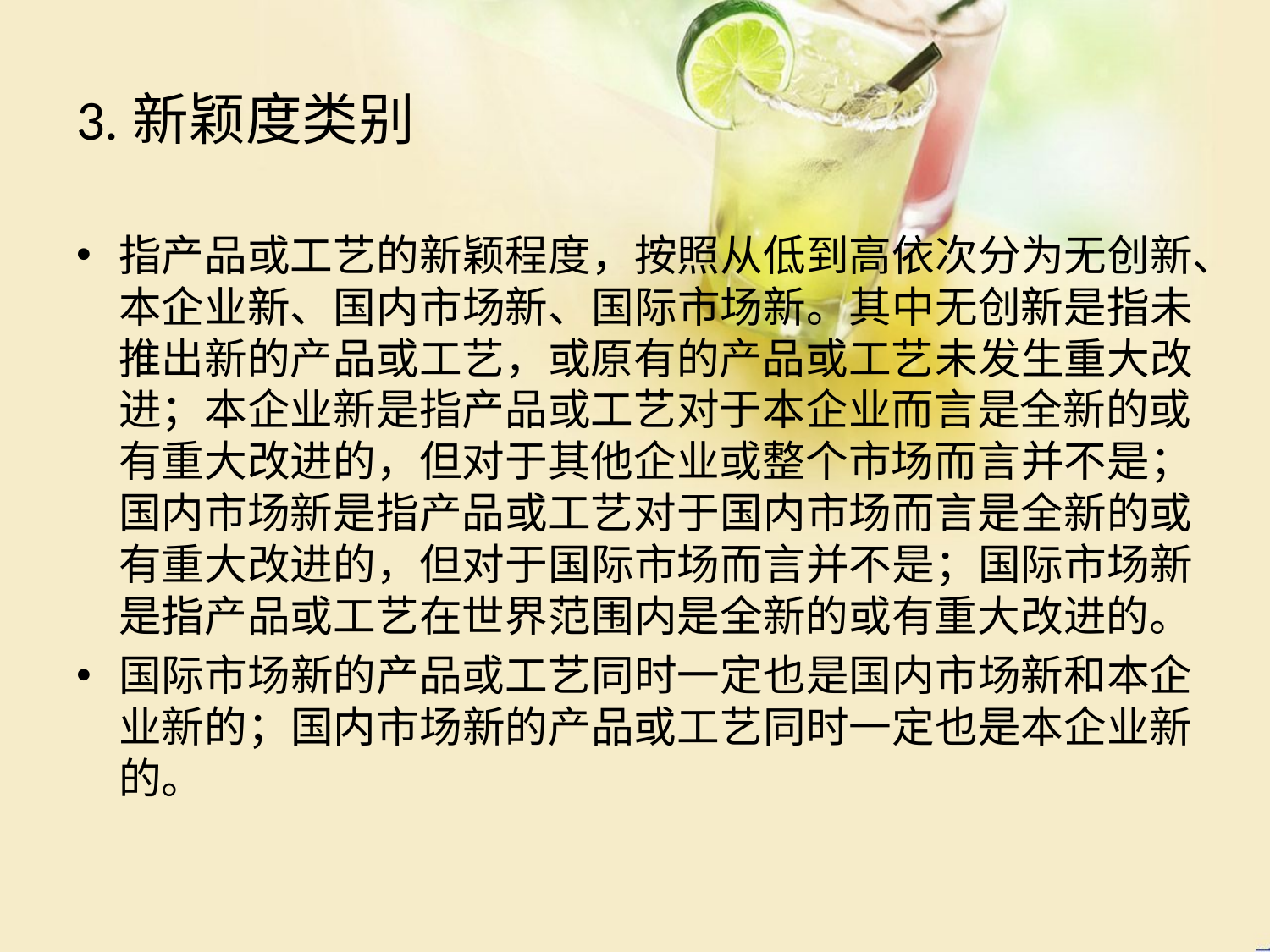

# 3.新颖度类别
指产品或工艺的新颖程度，按照从低到高依次分为无创新、本企业新、国内市场新、国际市场新。其中无创新是指未推出新的产品或工艺，或原有的产品或工艺未发生重大改进；本企业新是指产品或工艺对于本企业而言是全新的或有重大改进的，但对于其他企业或整个市场而言并不是；国内市场新是指产品或工艺对于国内市场而言是全新的或有重大改进的，但对于国际市场而言并不是；国际市场新是指产品或工艺在世界范围内是全新的或有重大改进的。
国际市场新的产品或工艺同时一定也是国内市场新和本企业新的；国内市场新的产品或工艺同时一定也是本企业新的。